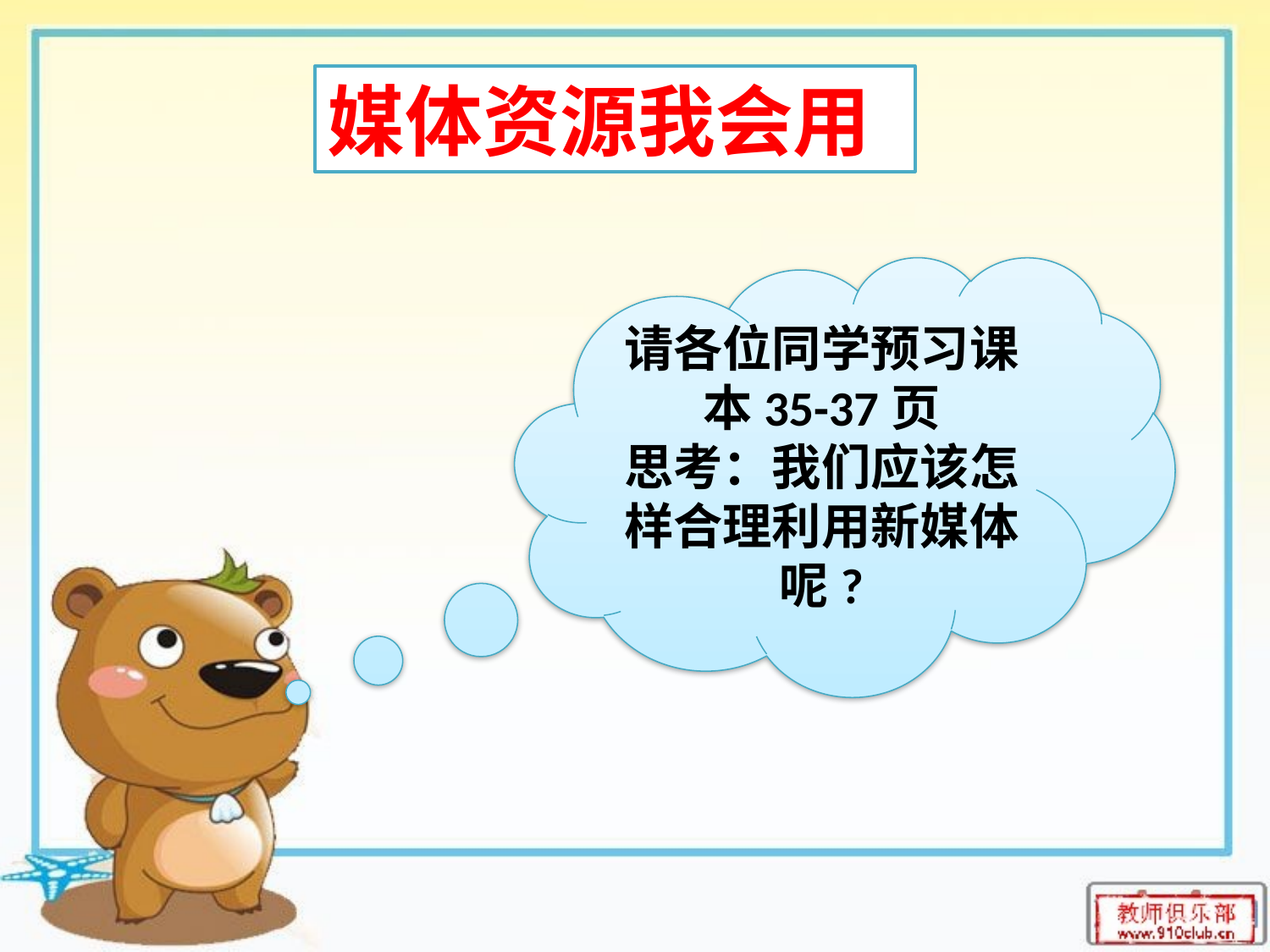

媒体资源我会用

请各位同学预习课本35-37页
思考：我们应该怎样合理利用新媒体呢?